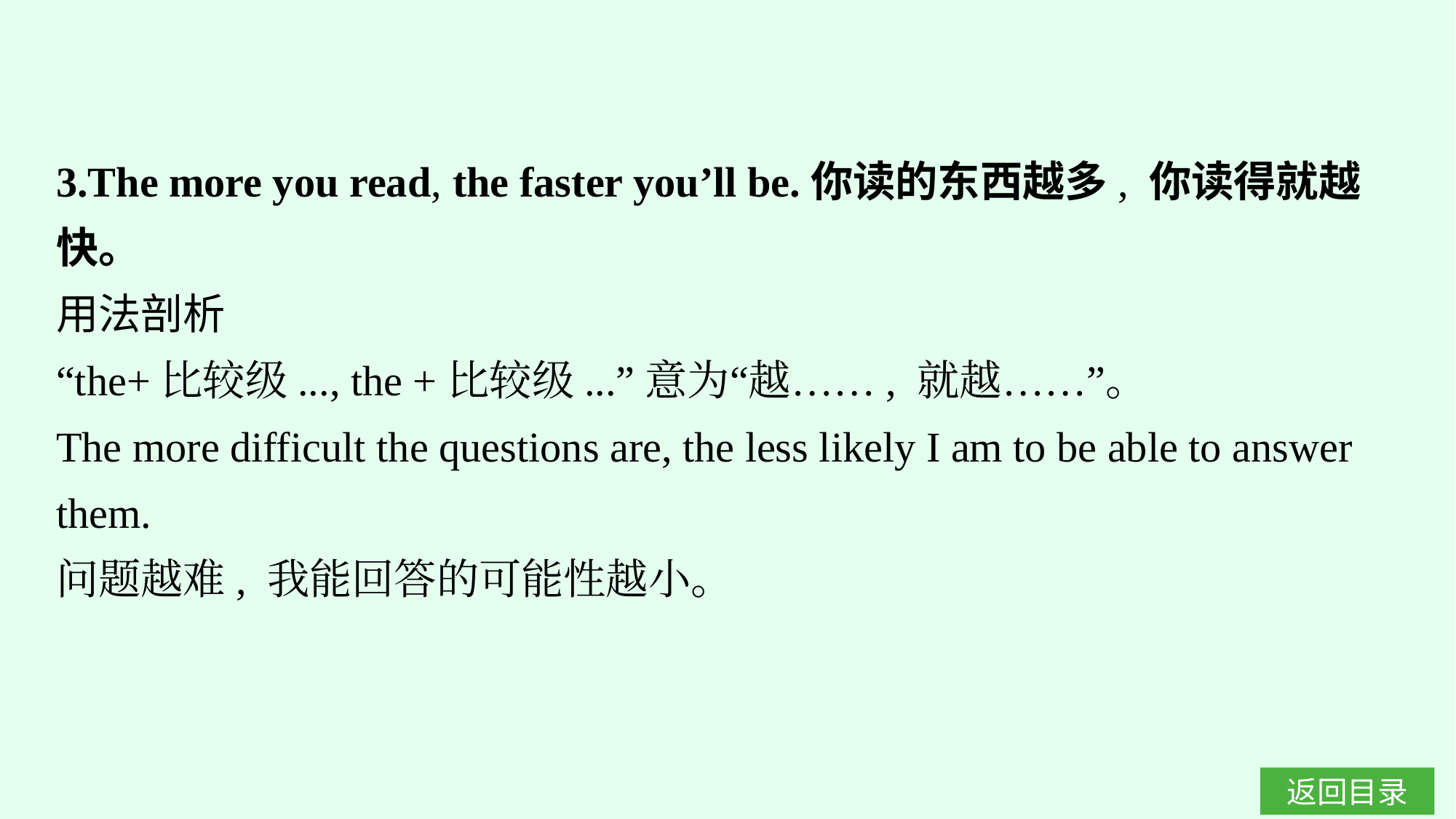

3.The more you read, the faster you’ll be.你读的东西越多, 你读得就越快。
用法剖析
“the+比较级..., the +比较级...”意为“越……, 就越……”。
The more difficult the questions are, the less likely I am to be able to answer them.
问题越难, 我能回答的可能性越小。